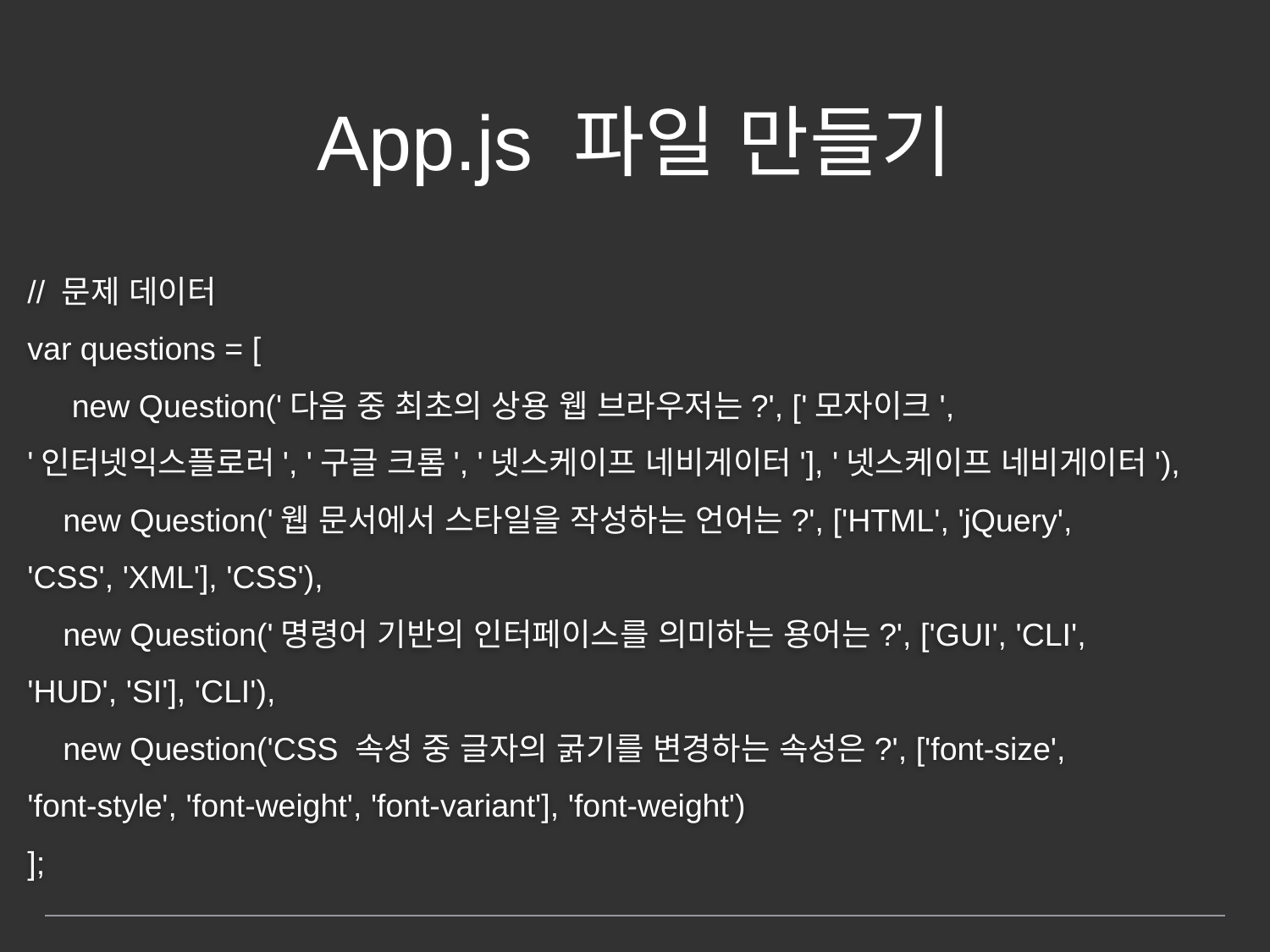

# App.js 파일 만들기
// 문제 데이터
var questions = [
     new Question('다음 중 최초의 상용 웹 브라우저는?', ['모자이크',
'인터넷익스플로러', '구글 크롬', '넷스케이프 네비게이터'], '넷스케이프 네비게이터'),
    new Question('웹 문서에서 스타일을 작성하는 언어는?', ['HTML', 'jQuery',
'CSS', 'XML'], 'CSS'),
    new Question('명령어 기반의 인터페이스를 의미하는 용어는?', ['GUI', 'CLI',
'HUD', 'SI'], 'CLI'),
    new Question('CSS 속성 중 글자의 굵기를 변경하는 속성은?', ['font-size',
'font-style', 'font-weight', 'font-variant'], 'font-weight')
];